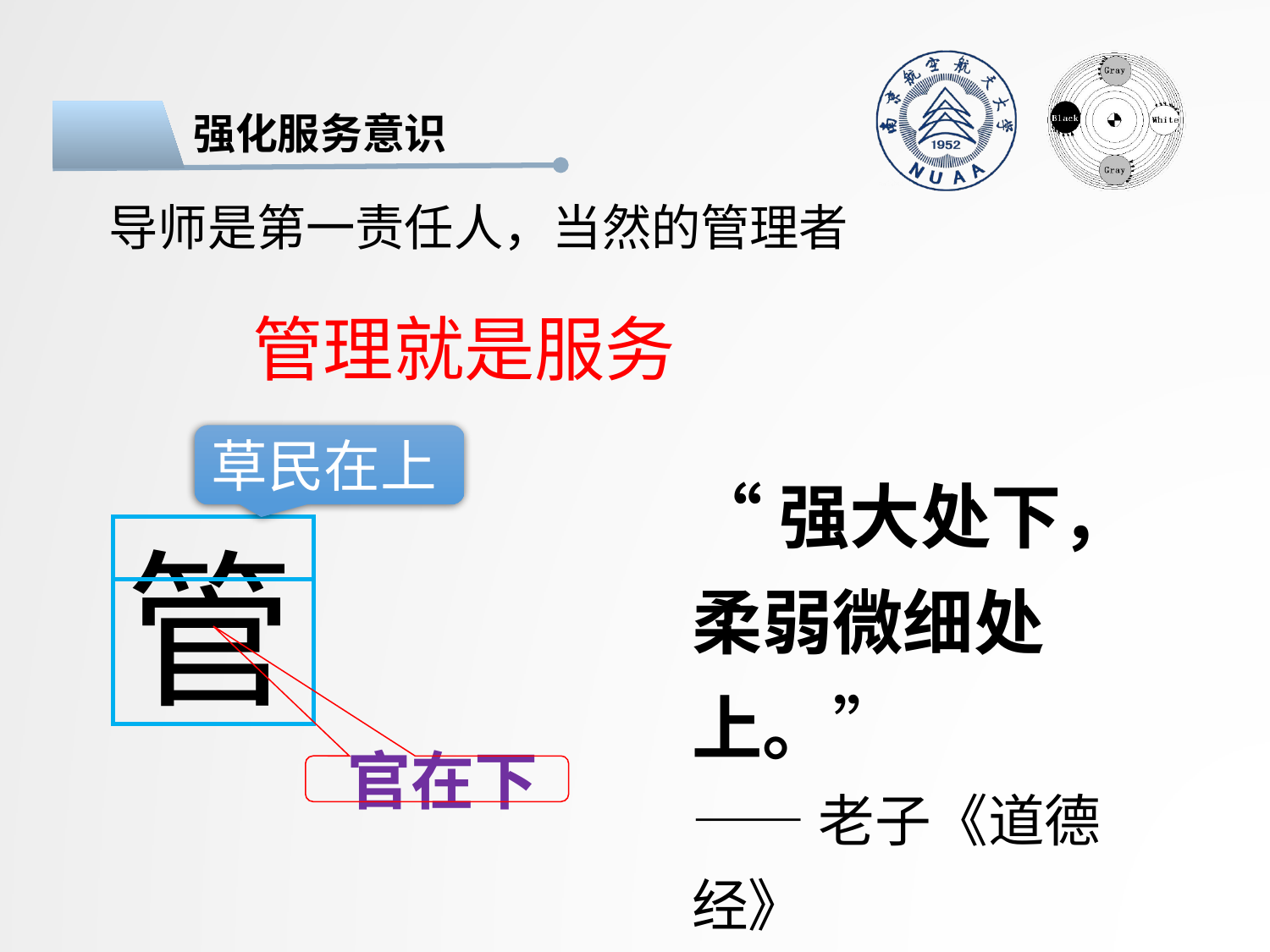

强化服务意识
导师是第一责任人，当然的管理者
管理就是服务
草民在上

“强大处下，柔弱微细处上。”
——老子《道德经》
管

 官在下